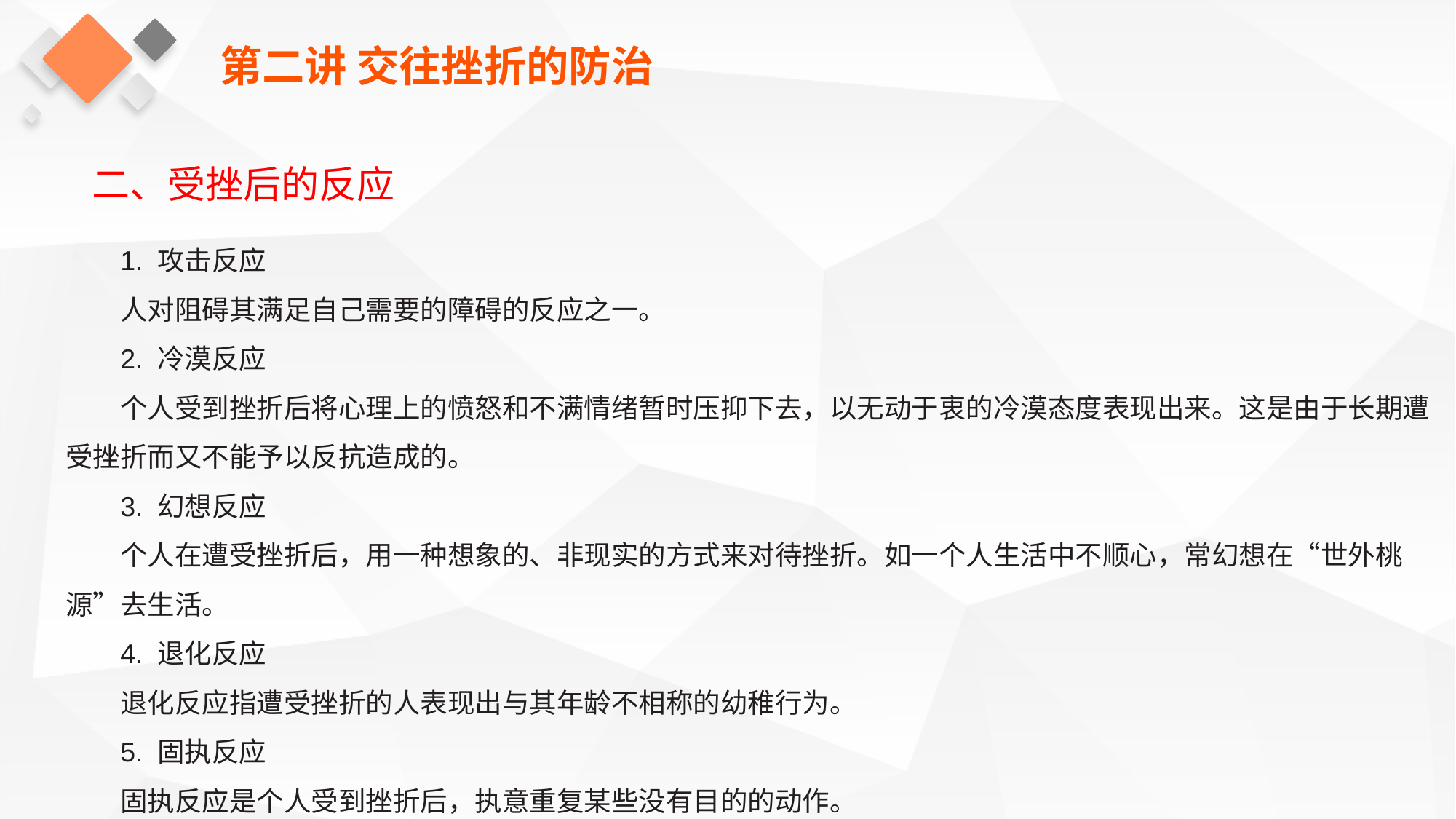

第二讲 交往挫折的防治
二、受挫后的反应
1. 攻击反应
人对阻碍其满足自己需要的障碍的反应之一。
2. 冷漠反应
个人受到挫折后将心理上的愤怒和不满情绪暂时压抑下去，以无动于衷的冷漠态度表现出来。这是由于长期遭受挫折而又不能予以反抗造成的。
3. 幻想反应
个人在遭受挫折后，用一种想象的、非现实的方式来对待挫折。如一个人生活中不顺心，常幻想在“世外桃源”去生活。
4. 退化反应
退化反应指遭受挫折的人表现出与其年龄不相称的幼稚行为。
5. 固执反应
固执反应是个人受到挫折后，执意重复某些没有目的的动作。